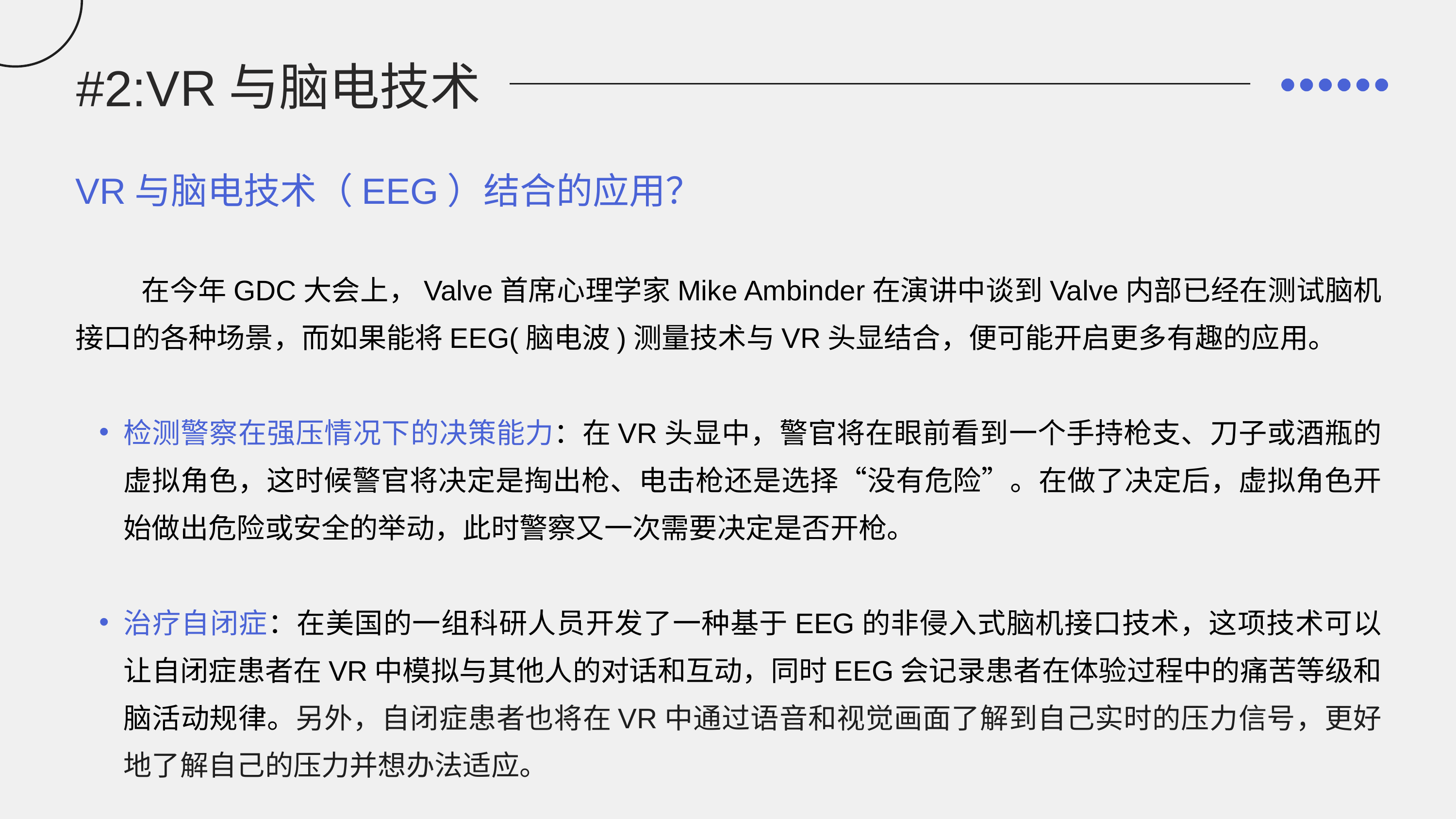

#2:VR与脑电技术

VR与脑电技术（EEG）结合的应用？

         在今年GDC大会上，Valve首席心理学家Mike Ambinder在演讲中谈到Valve内部已经在测试脑机接口的各种场景，而如果能将EEG(脑电波)测量技术与VR头显结合，便可能开启更多有趣的应用。

检测警察在强压情况下的决策能力：在VR头显中，警官将在眼前看到一个手持枪支、刀子或酒瓶的虚拟角色，这时候警官将决定是掏出枪、电击枪还是选择“没有危险”。在做了决定后，虚拟角色开始做出危险或安全的举动，此时警察又一次需要决定是否开枪。

治疗自闭症：在美国的一组科研人员开发了一种基于EEG的非侵入式脑机接口技术，这项技术可以让自闭症患者在VR中模拟与其他人的对话和互动，同时EEG会记录患者在体验过程中的痛苦等级和脑活动规律。另外，自闭症患者也将在VR中通过语音和视觉画面了解到自己实时的压力信号，更好地了解自己的压力并想办法适应。